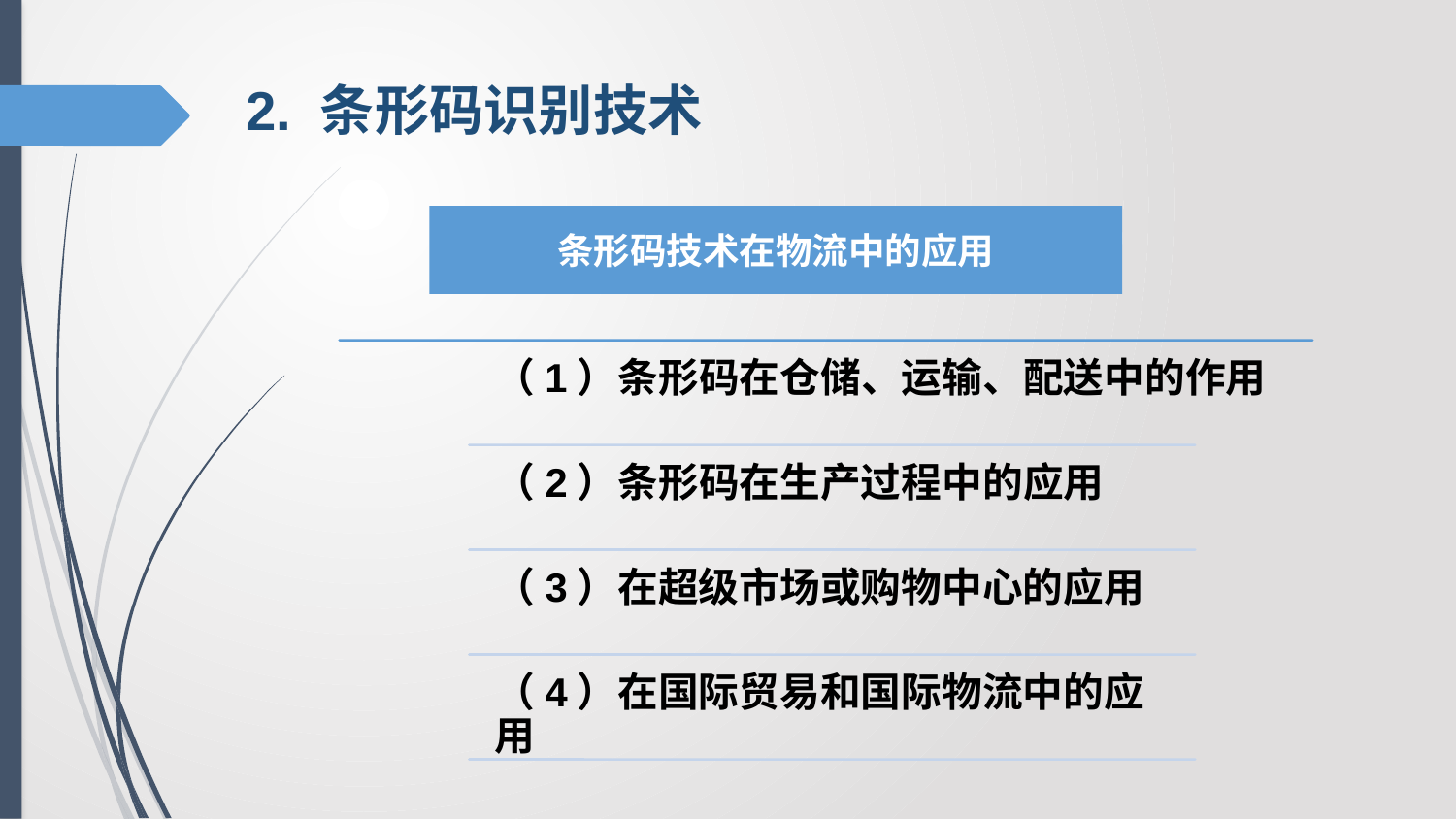

2. 条形码识别技术
条形码技术在物流中的应用

（1）条形码在仓储、运输、配送中的作用
（2）条形码在生产过程中的应用
（3）在超级市场或购物中心的应用
（4）在国际贸易和国际物流中的应用